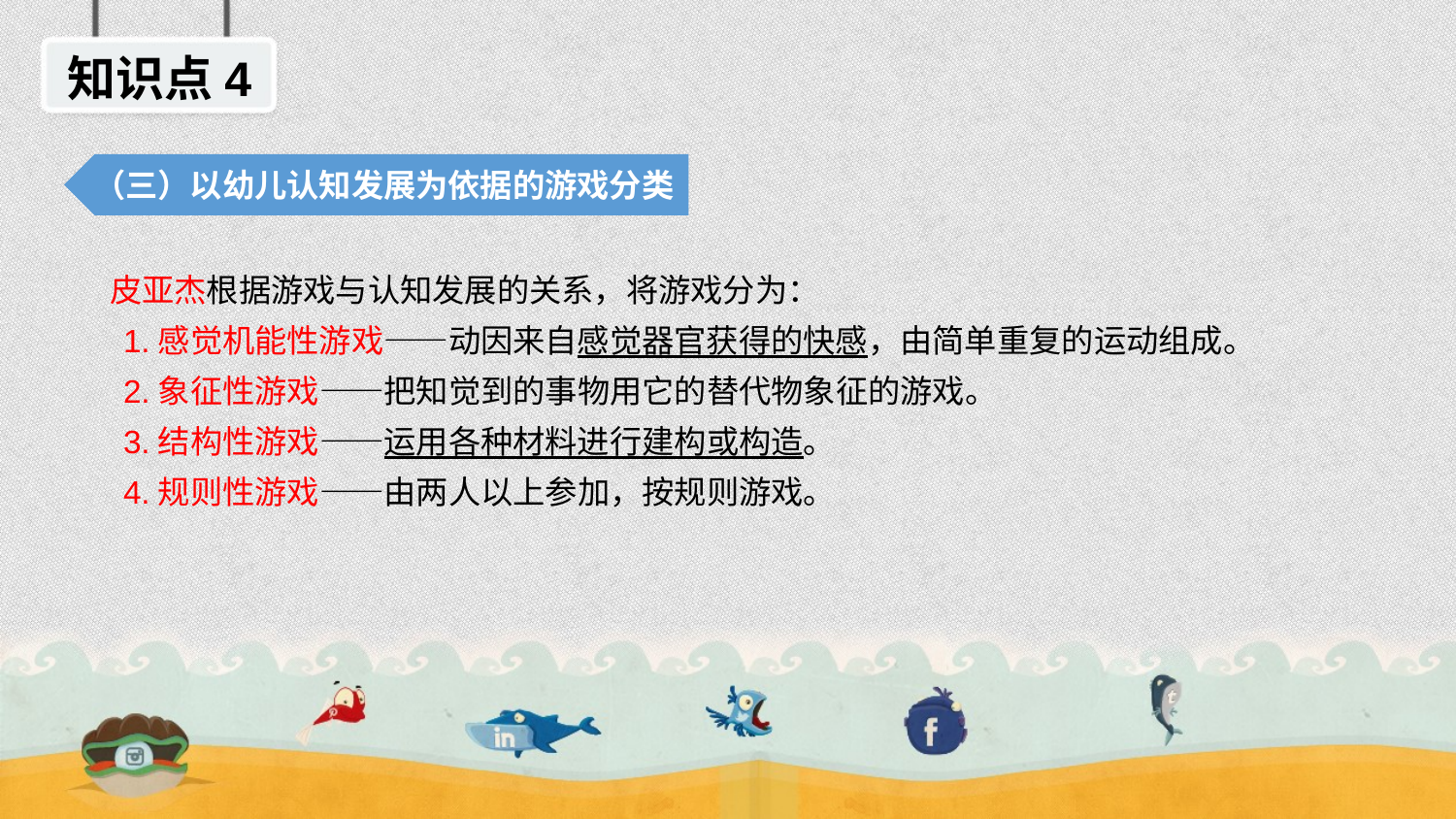

知识点4
（三）以幼儿认知发展为依据的游戏分类
  皮亚杰根据游戏与认知发展的关系，将游戏分为：
    1.感觉机能性游戏——动因来自感觉器官获得的快感，由简单重复的运动组成。
    2.象征性游戏——把知觉到的事物用它的替代物象征的游戏。
    3.结构性游戏——运用各种材料进行建构或构造。
    4.规则性游戏——由两人以上参加，按规则游戏。